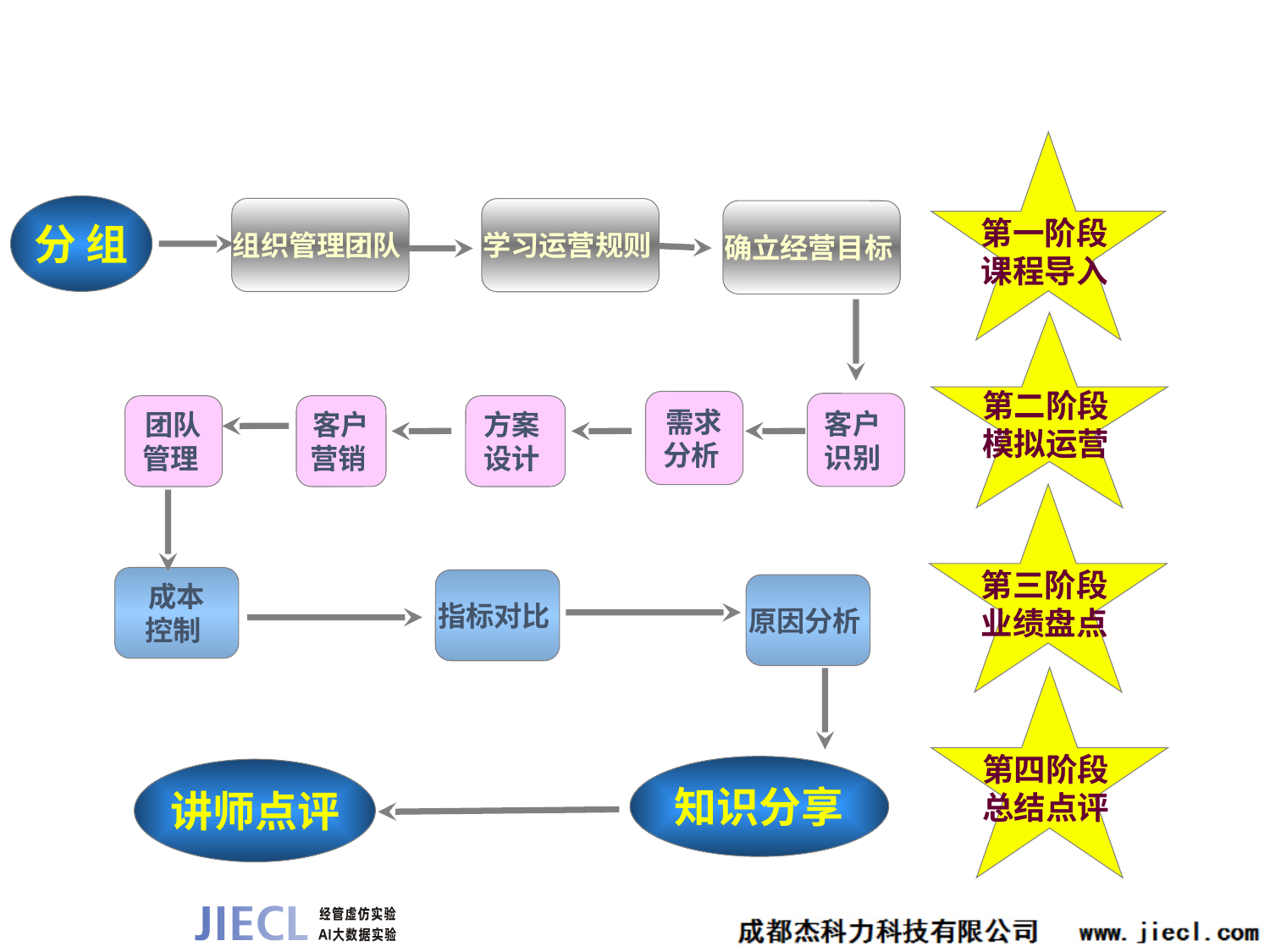

第一阶段
课程导入
分 组
组织管理团队
学习运营规则
确立经营目标

第二阶段
模拟运营
需求
分析
客户
识别
团队
管理
客户
营销
方案
设计

第三阶段
业绩盘点

成本
控制
指标对比
原因分析

第四阶段
总结点评

知识分享
讲师点评